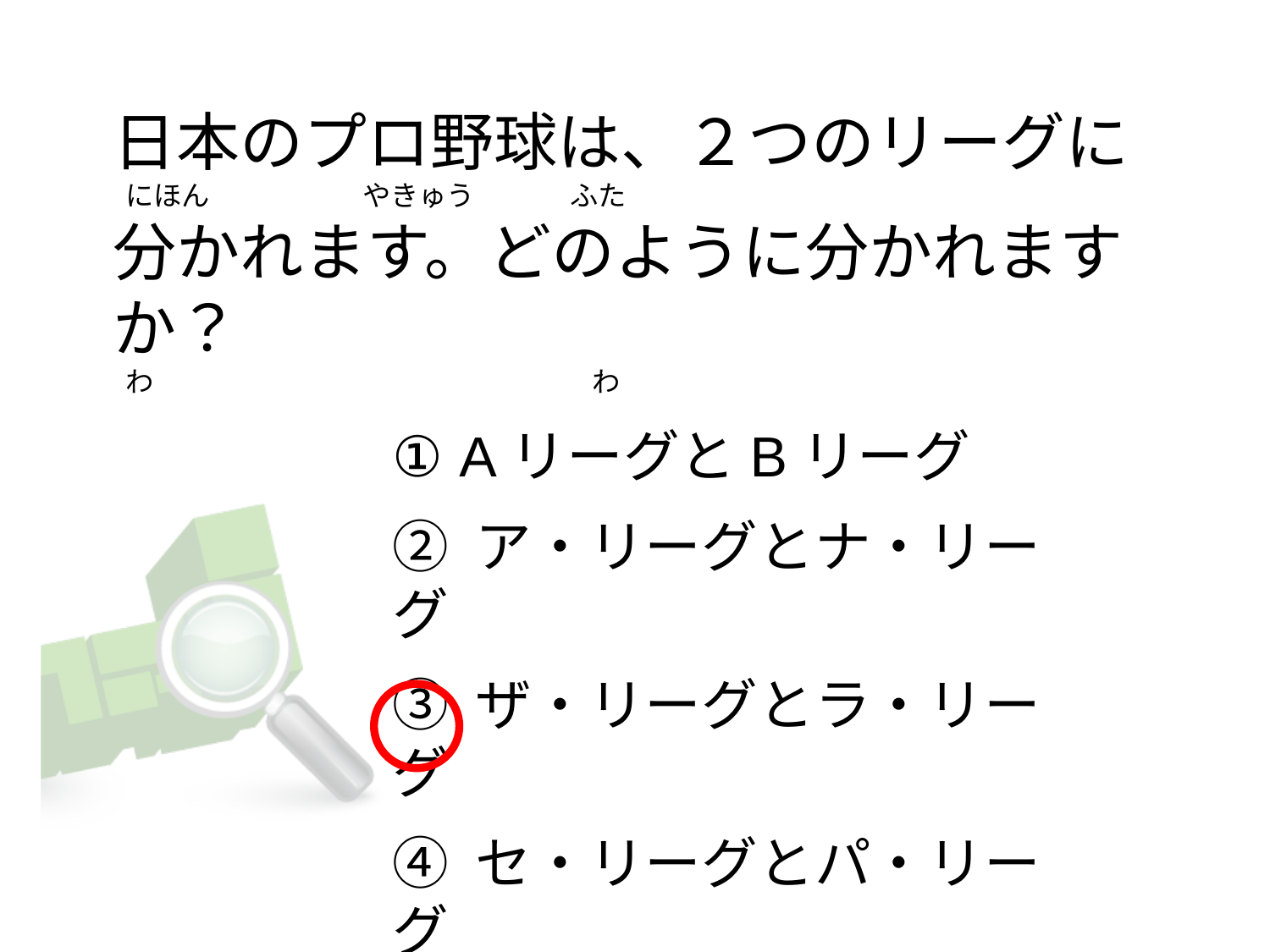

# 日本のプロ野球は、２つのリーグに   にほん                        やきゅう               ふた 分かれます。どのように分かれますか？   わ                                                                     わ
① AリーグとBリーグ
② ア・リーグとナ・リーグ
③ ザ・リーグとラ・リーグ
④ セ・リーグとパ・リーグ